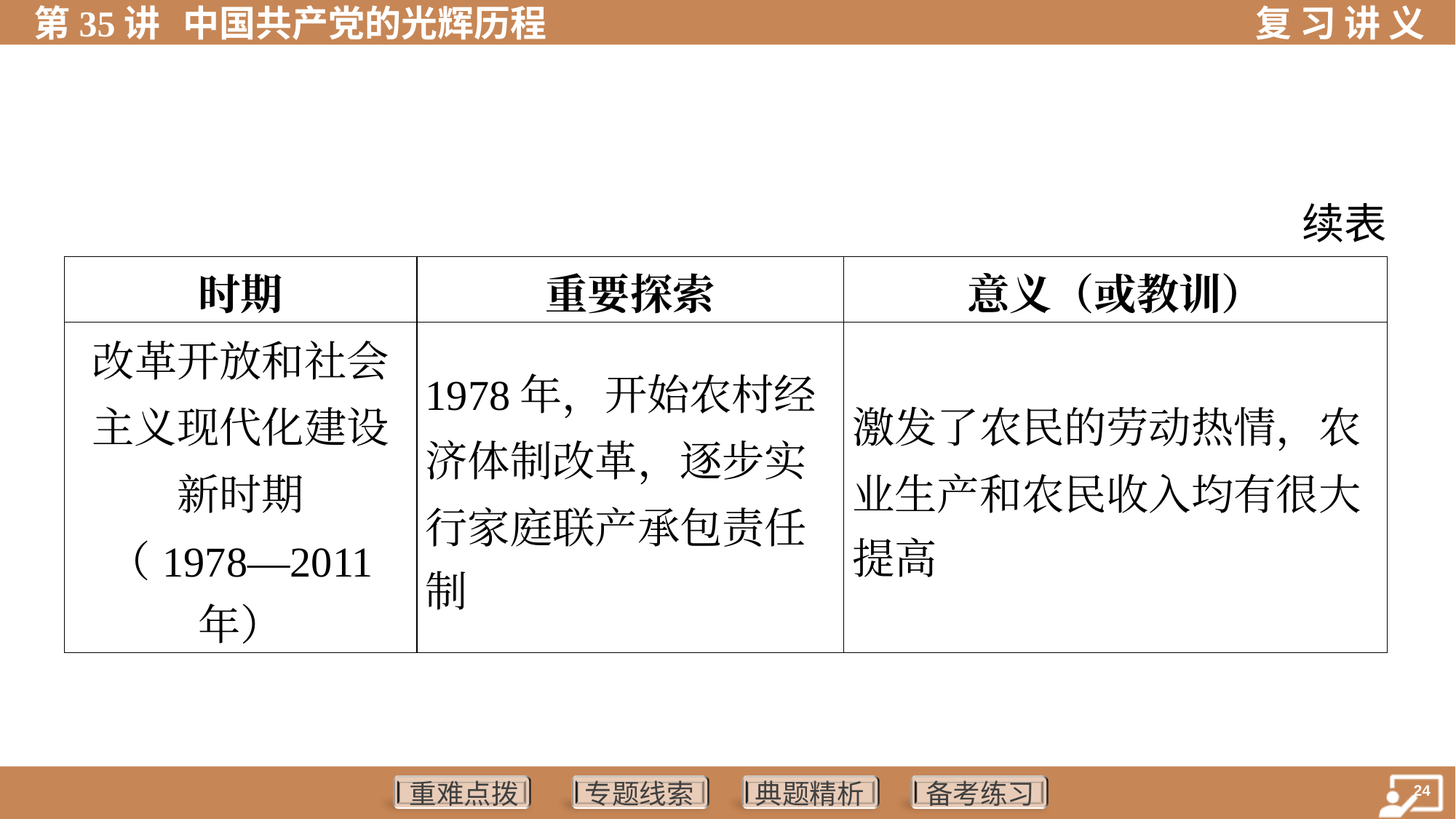

续表
| 时期 | 重要探索 | 意义（或教训） |
| --- | --- | --- |
| 改革开放和社会 主义现代化建设 新时期 （1978—2011 年） | 1978年，开始农村经 济体制改革，逐步实 行家庭联产承包责任 制 | 激发了农民的劳动热情，农 业生产和农民收入均有很大 提高 |